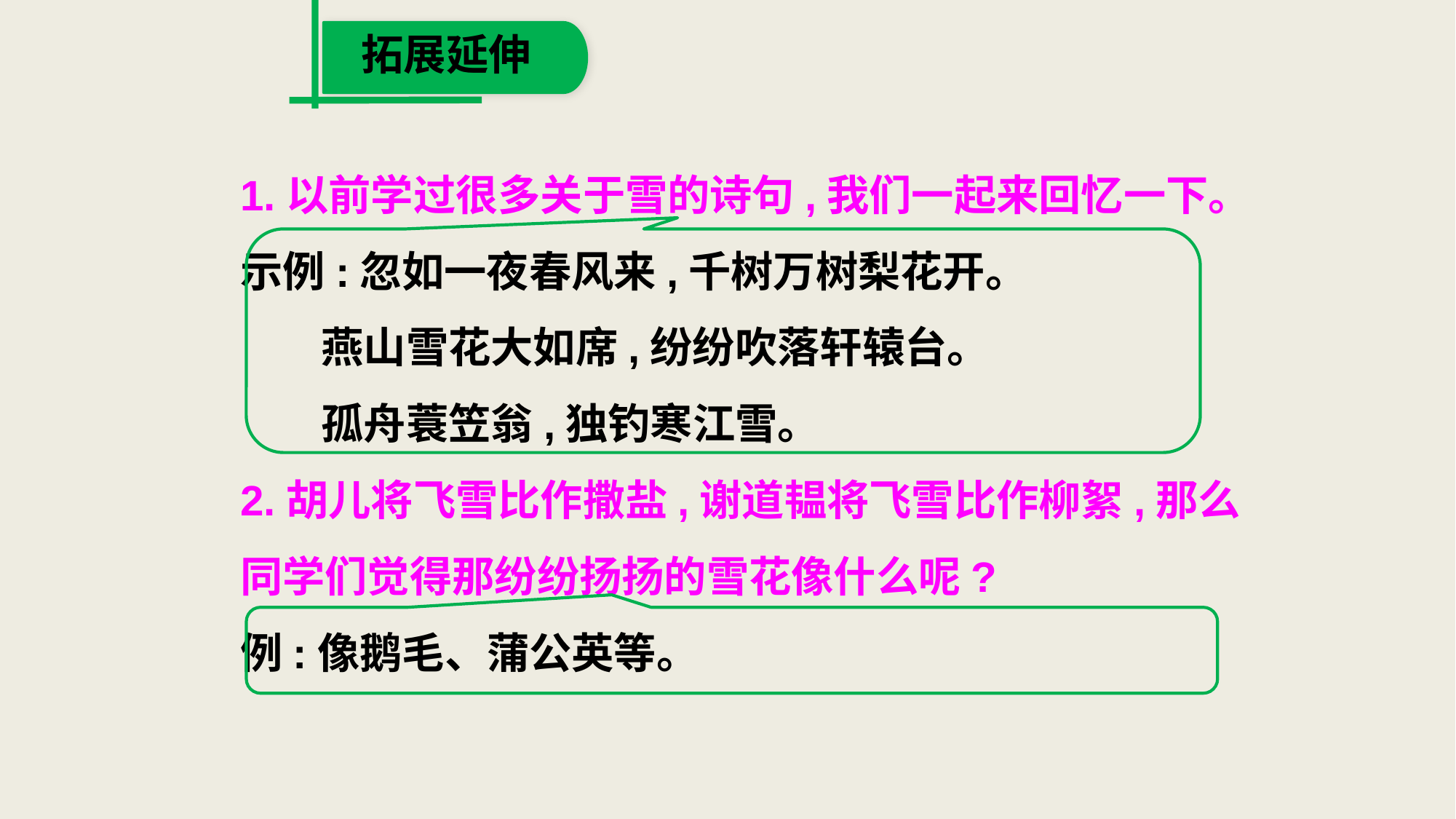

拓展延伸

1.以前学过很多关于雪的诗句,我们一起来回忆一下。
示例:忽如一夜春风来,千树万树梨花开。
　    燕山雪花大如席,纷纷吹落轩辕台。
　    孤舟蓑笠翁,独钓寒江雪。
2.胡儿将飞雪比作撒盐,谢道韫将飞雪比作柳絮,那么
同学们觉得那纷纷扬扬的雪花像什么呢?
例:像鹅毛、蒲公英等。